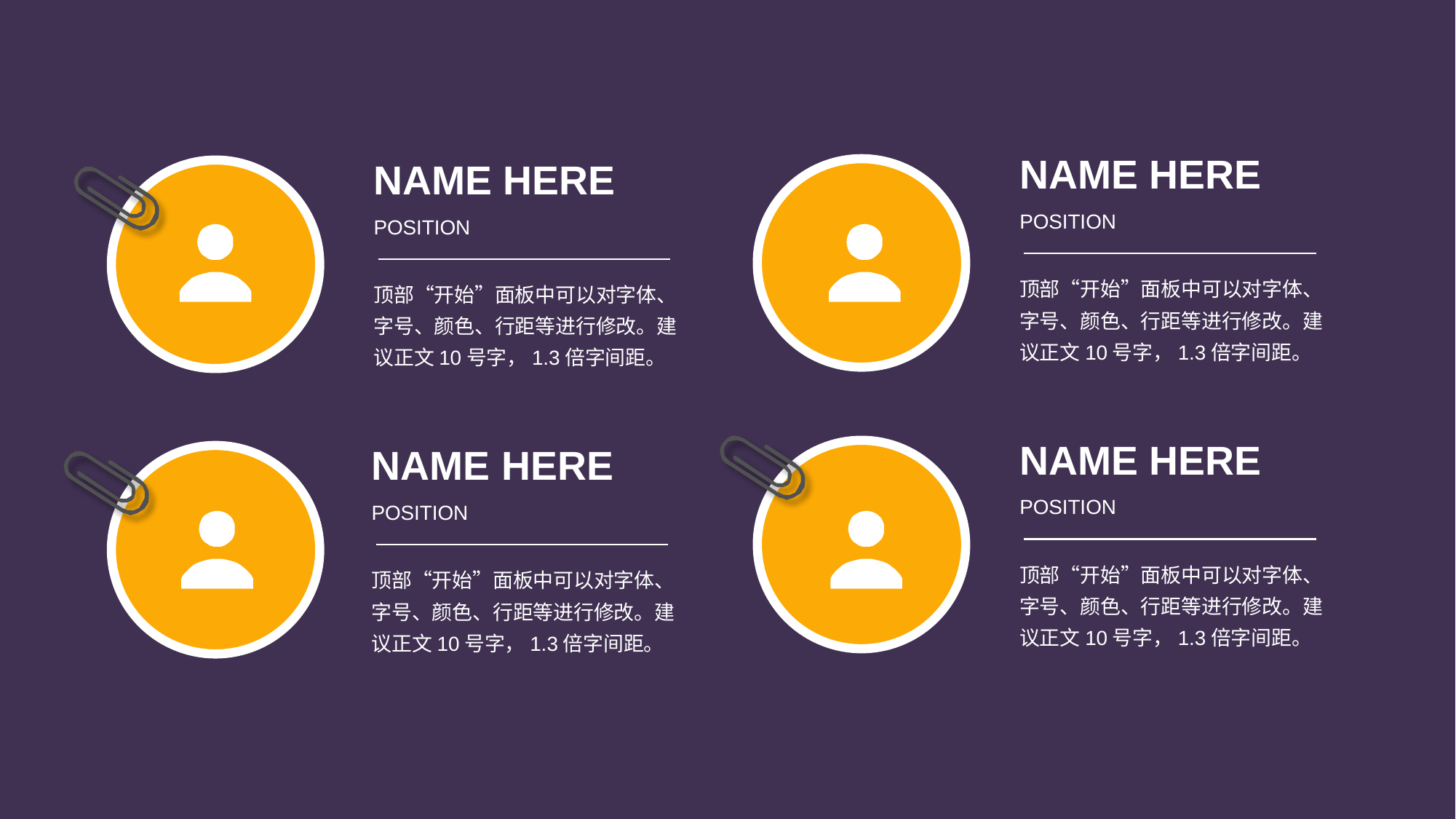

NAME HERE
POSITION
顶部“开始”面板中可以对字体、字号、颜色、行距等进行修改。建议正文10号字，1.3倍字间距。
NAME HERE
POSITION
顶部“开始”面板中可以对字体、字号、颜色、行距等进行修改。建议正文10号字，1.3倍字间距。

NAME HERE
POSITION
顶部“开始”面板中可以对字体、字号、颜色、行距等进行修改。建议正文10号字，1.3倍字间距。
NAME HERE
POSITION
顶部“开始”面板中可以对字体、字号、颜色、行距等进行修改。建议正文10号字，1.3倍字间距。